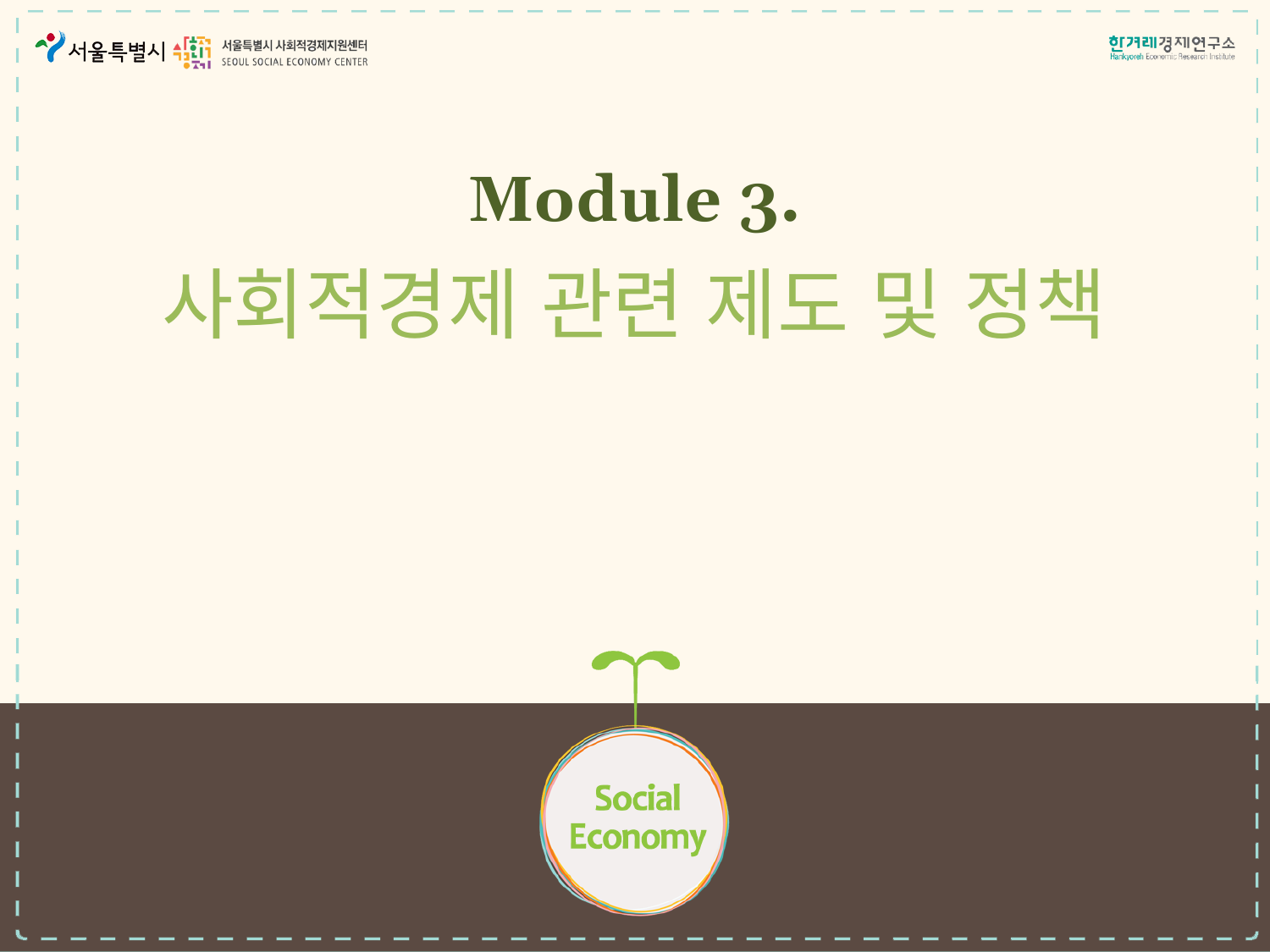

Module 3.

사회적경제 관련 제도 및 정책